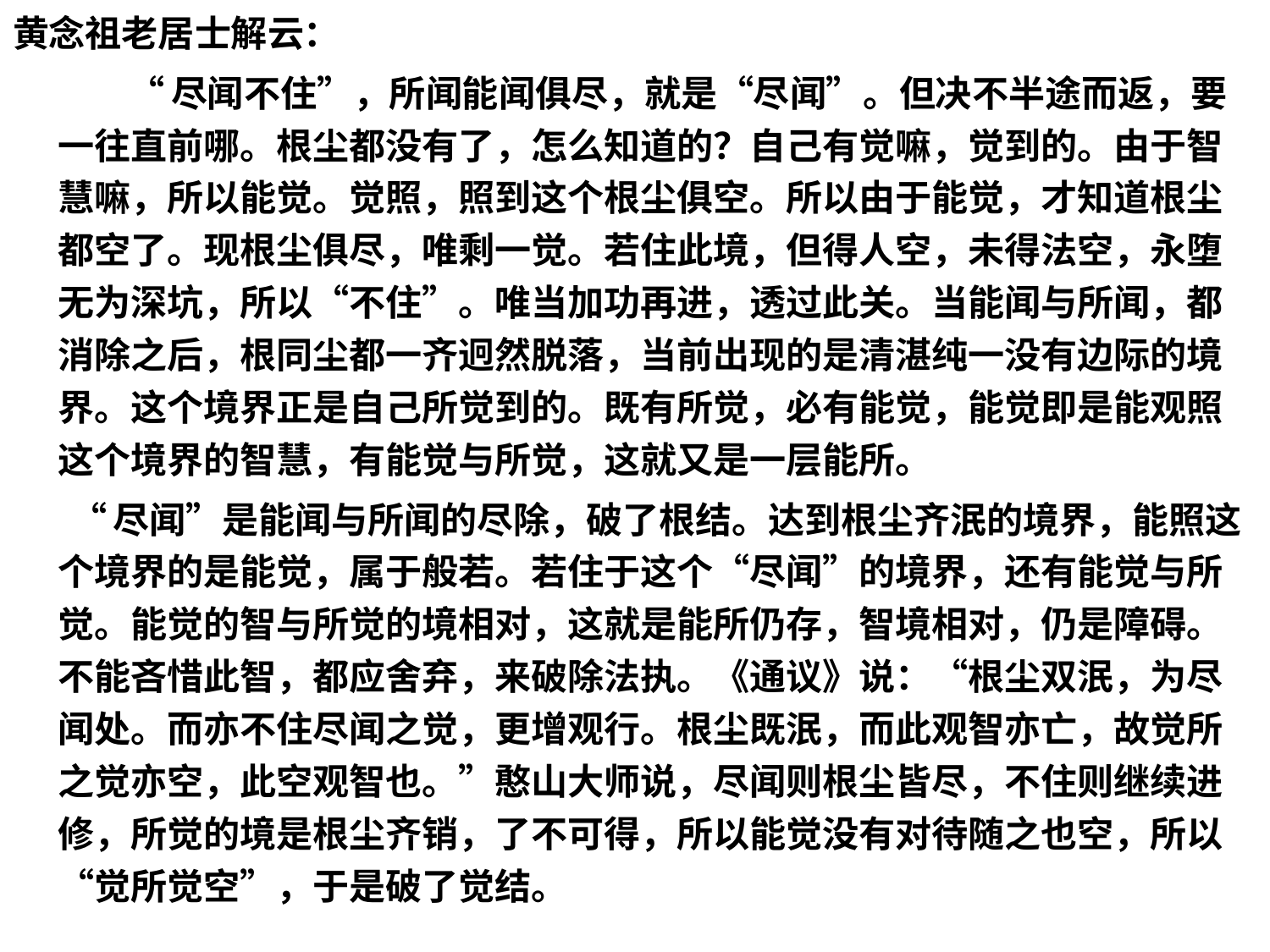

黄念祖老居士解云：
              “尽闻不住”，所闻能闻俱尽，就是“尽闻”。但决不半途而返，要一往直前哪。根尘都没有了，怎么知道的？自己有觉嘛，觉到的。由于智慧嘛，所以能觉。觉照，照到这个根尘俱空。所以由于能觉，才知道根尘都空了。现根尘俱尽，唯剩一觉。若住此境，但得人空，未得法空，永堕无为深坑，所以“不住”。唯当加功再进，透过此关。当能闻与所闻，都消除之后，根同尘都一齐迥然脱落，当前出现的是清湛纯一没有边际的境界。这个境界正是自己所觉到的。既有所觉，必有能觉，能觉即是能观照这个境界的智慧，有能觉与所觉，这就又是一层能所。
       “尽闻”是能闻与所闻的尽除，破了根结。达到根尘齐泯的境界，能照这个境界的是能觉，属于般若。若住于这个“尽闻”的境界，还有能觉与所觉。能觉的智与所觉的境相对，这就是能所仍存，智境相对，仍是障碍。不能吝惜此智，都应舍弃，来破除法执。《通议》说：“根尘双泯，为尽闻处。而亦不住尽闻之觉，更增观行。根尘既泯，而此观智亦亡，故觉所之觉亦空，此空观智也。”憨山大师说，尽闻则根尘皆尽，不住则继续进修，所觉的境是根尘齐销，了不可得，所以能觉没有对待随之也空，所以“觉所觉空”，于是破了觉结。